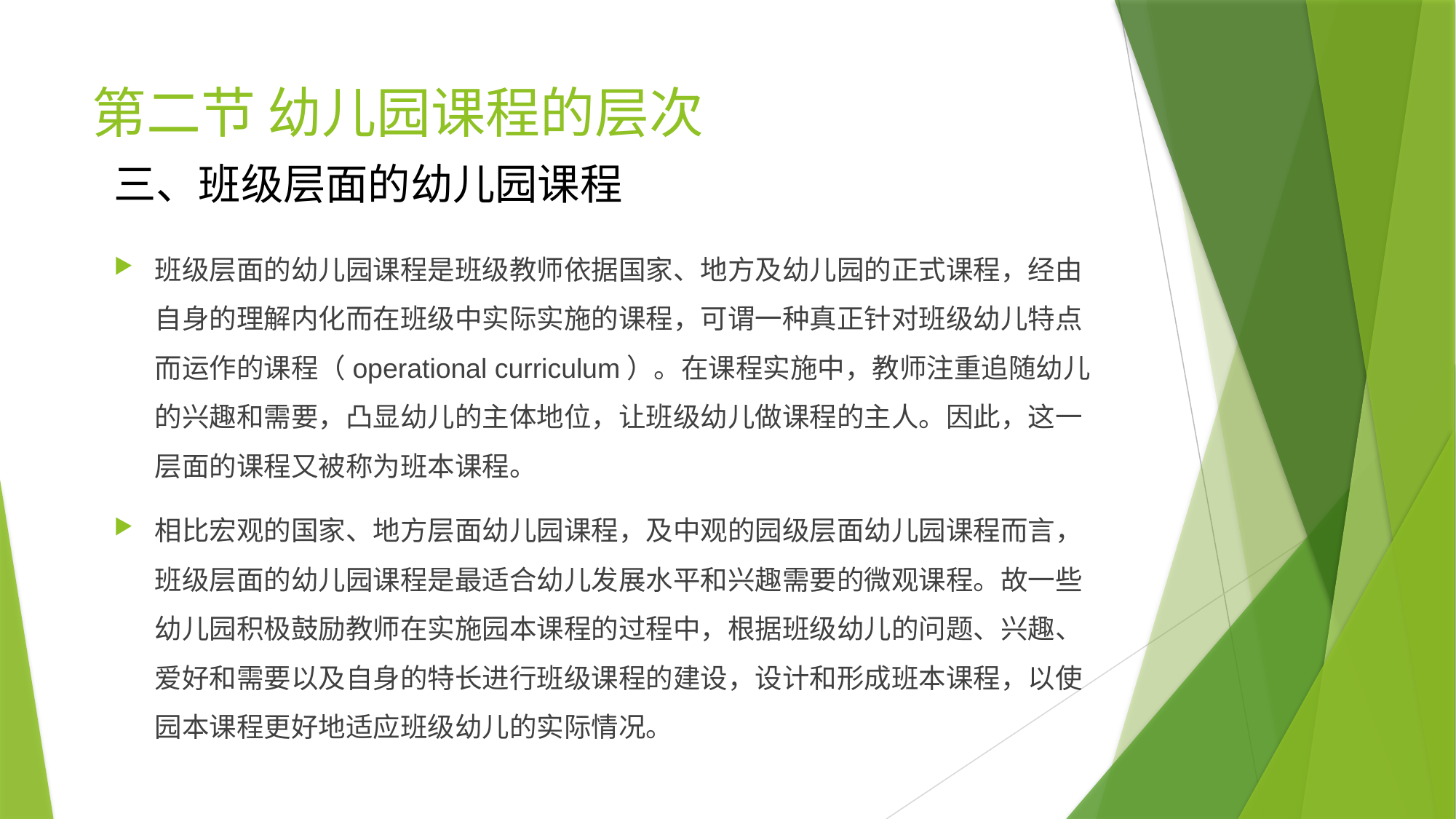

# 第二节 幼儿园课程的层次
三、班级层面的幼儿园课程
班级层面的幼儿园课程是班级教师依据国家、地方及幼儿园的正式课程，经由自身的理解内化而在班级中实际实施的课程，可谓一种真正针对班级幼儿特点而运作的课程（operational curriculum）。在课程实施中，教师注重追随幼儿的兴趣和需要，凸显幼儿的主体地位，让班级幼儿做课程的主人。因此，这一层面的课程又被称为班本课程。
相比宏观的国家、地方层面幼儿园课程，及中观的园级层面幼儿园课程而言，班级层面的幼儿园课程是最适合幼儿发展水平和兴趣需要的微观课程。故一些幼儿园积极鼓励教师在实施园本课程的过程中，根据班级幼儿的问题、兴趣、爱好和需要以及自身的特长进行班级课程的建设，设计和形成班本课程，以使园本课程更好地适应班级幼儿的实际情况。